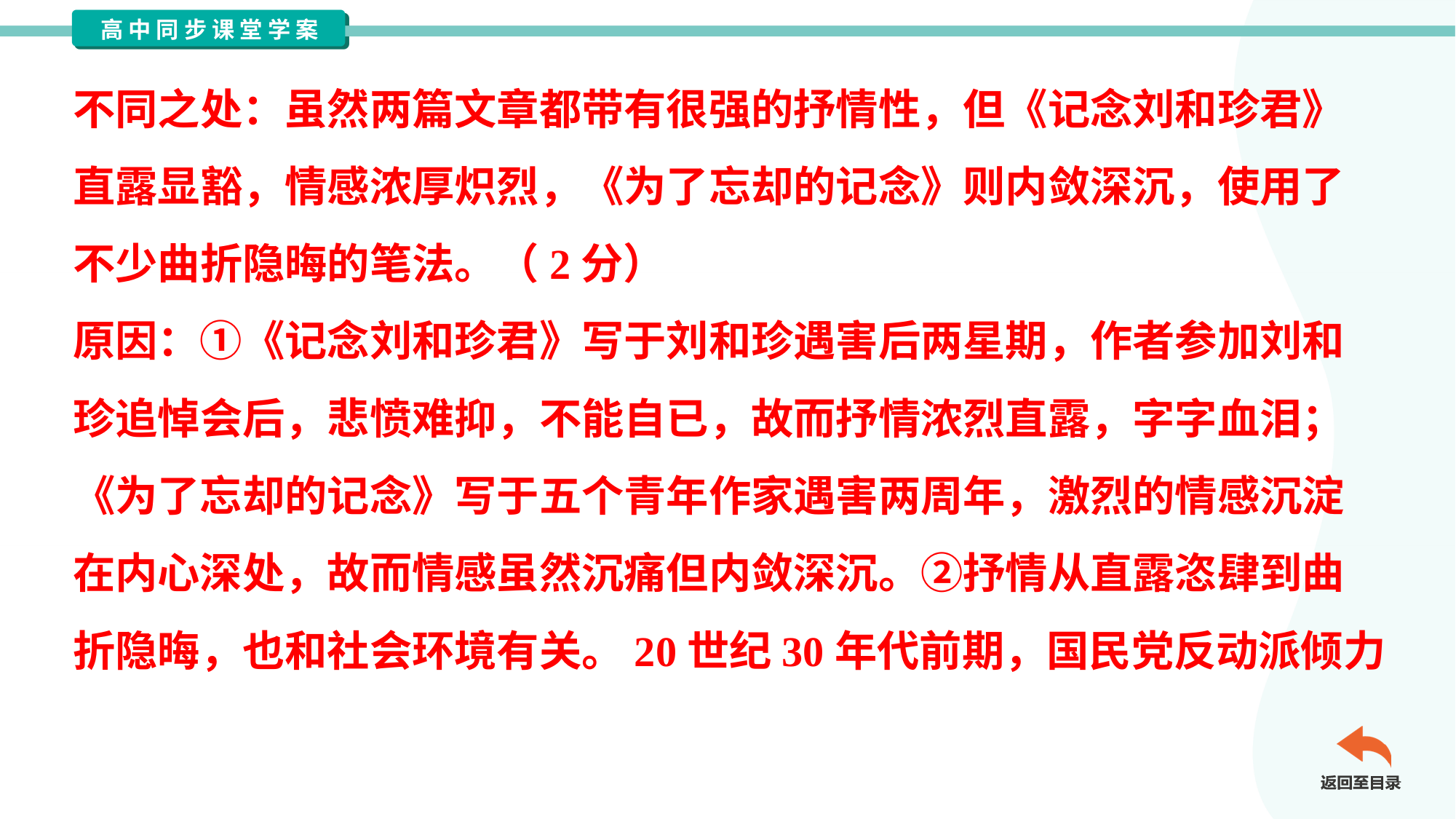

不同之处：虽然两篇文章都带有很强的抒情性，但《记念刘和珍君》
直露显豁，情感浓厚炽烈，《为了忘却的记念》则内敛深沉，使用了
不少曲折隐晦的笔法。（2分）
原因：①《记念刘和珍君》写于刘和珍遇害后两星期，作者参加刘和
珍追悼会后，悲愤难抑，不能自已，故而抒情浓烈直露，字字血泪；
《为了忘却的记念》写于五个青年作家遇害两周年，激烈的情感沉淀
在内心深处，故而情感虽然沉痛但内敛深沉。②抒情从直露恣肆到曲
折隐晦，也和社会环境有关。20世纪30年代前期，国民党反动派倾力